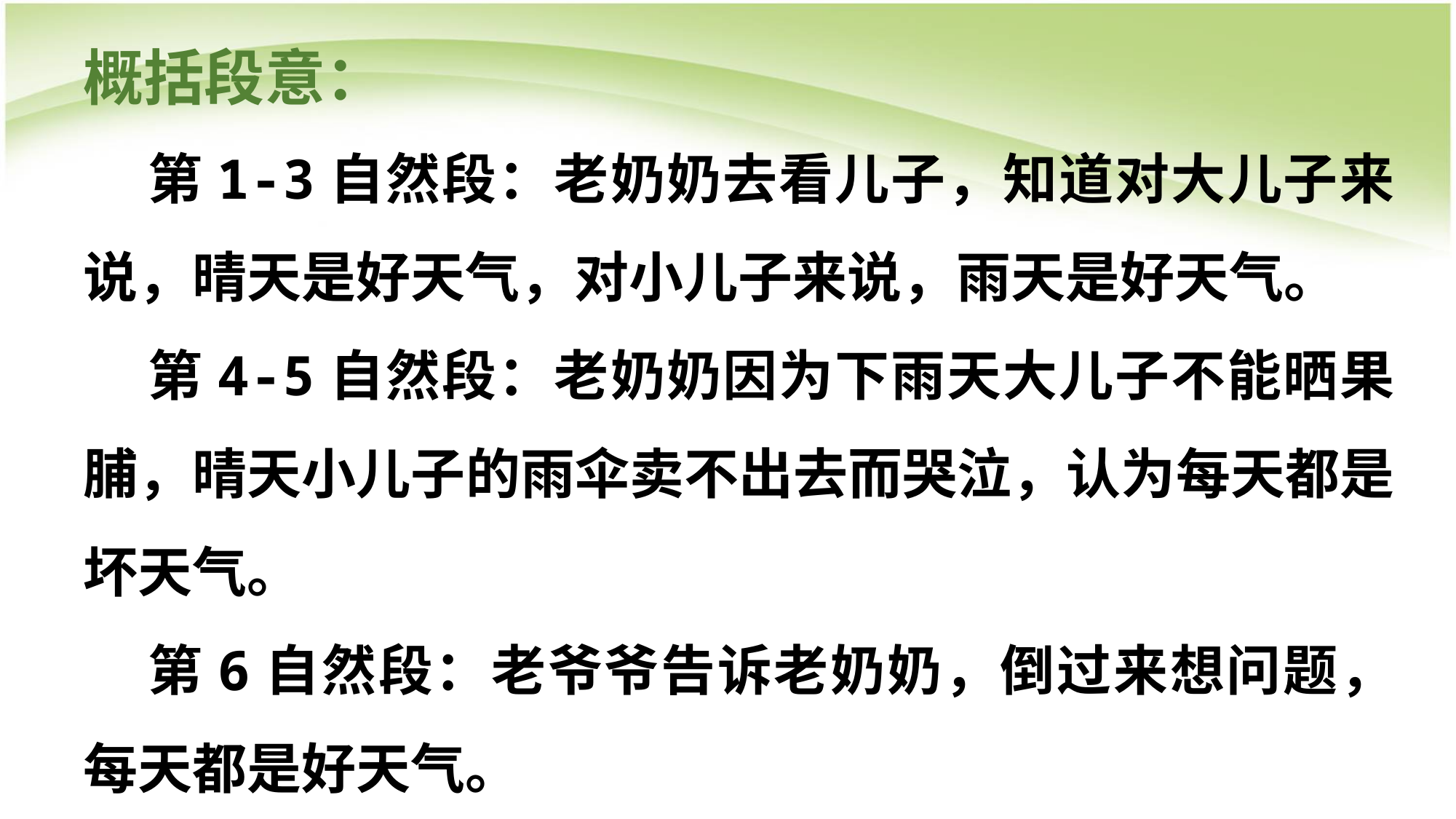

概括段意：
第1-3自然段：老奶奶去看儿子，知道对大儿子来说，晴天是好天气，对小儿子来说，雨天是好天气。
第4-5自然段：老奶奶因为下雨天大儿子不能晒果脯，晴天小儿子的雨伞卖不出去而哭泣，认为每天都是坏天气。
第6自然段：老爷爷告诉老奶奶，倒过来想问题，每天都是好天气。